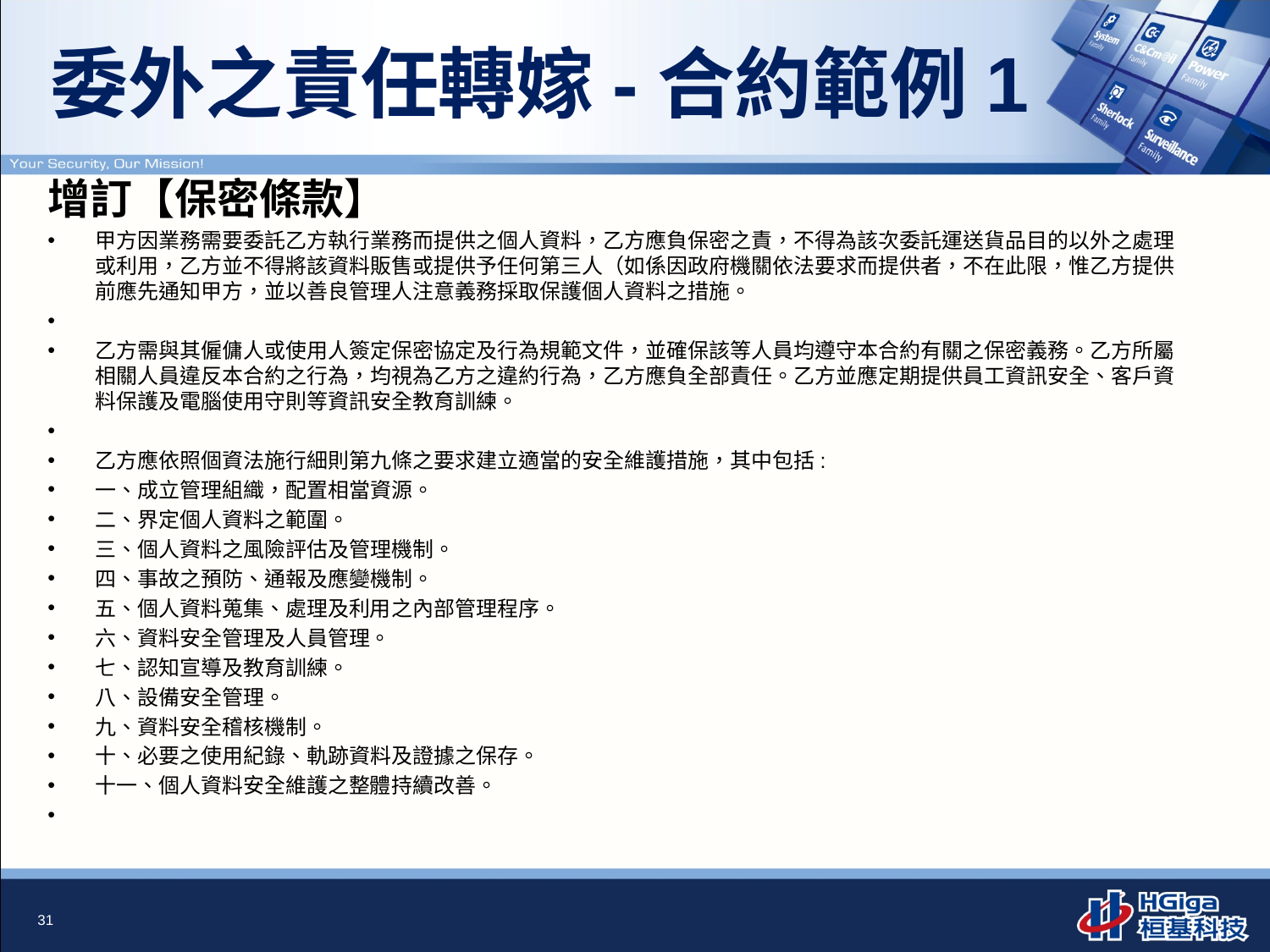

# 委外之責任轉嫁-合約範例1
增訂【保密條款】
甲方因業務需要委託乙方執行業務而提供之個人資料，乙方應負保密之責，不得為該次委託運送貨品目的以外之處理或利用，乙方並不得將該資料販售或提供予任何第三人（如係因政府機關依法要求而提供者，不在此限，惟乙方提供前應先通知甲方，並以善良管理人注意義務採取保護個人資料之措施。

乙方需與其僱傭人或使用人簽定保密協定及行為規範文件，並確保該等人員均遵守本合約有關之保密義務。乙方所屬相關人員違反本合約之行為，均視為乙方之違約行為，乙方應負全部責任。乙方並應定期提供員工資訊安全、客戶資料保護及電腦使用守則等資訊安全教育訓練。

乙方應依照個資法施行細則第九條之要求建立適當的安全維護措施，其中包括:
一、成立管理組織，配置相當資源。
二、界定個人資料之範圍。
三、個人資料之風險評估及管理機制。
四、事故之預防、通報及應變機制。
五、個人資料蒐集、處理及利用之內部管理程序。
六、資料安全管理及人員管理。
七、認知宣導及教育訓練。
八、設備安全管理。
九、資料安全稽核機制。
十、必要之使用紀錄、軌跡資料及證據之保存。
十一、個人資料安全維護之整體持續改善。

31